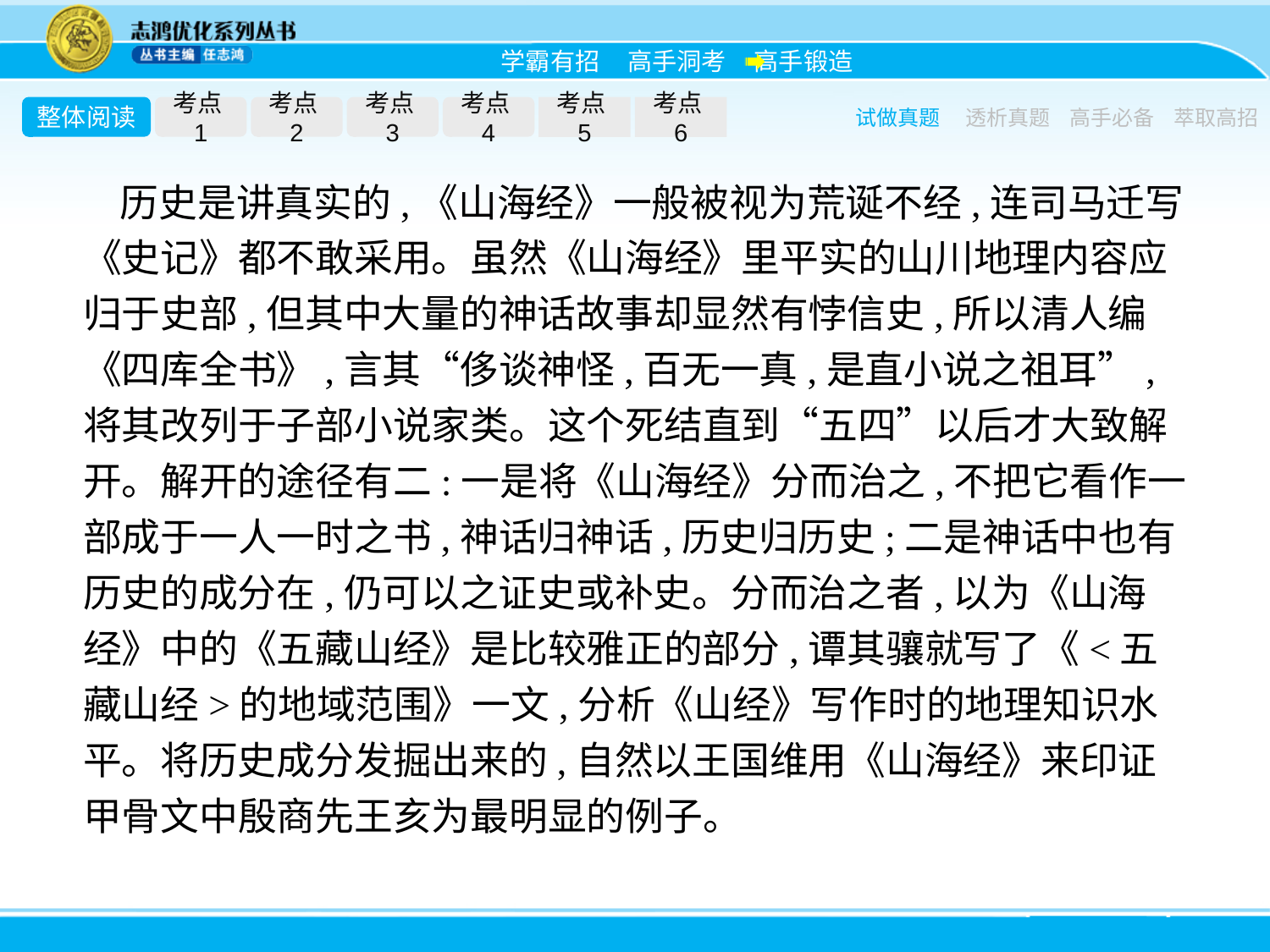

整体阅读
考点1
考点2
考点3
考点4
考点5
考点6
试做真题
透析真题
高手必备
萃取高招
历史是讲真实的,《山海经》一般被视为荒诞不经,连司马迁写《史记》都不敢采用。虽然《山海经》里平实的山川地理内容应归于史部,但其中大量的神话故事却显然有悖信史,所以清人编《四库全书》,言其“侈谈神怪,百无一真,是直小说之祖耳”,将其改列于子部小说家类。这个死结直到“五四”以后才大致解开。解开的途径有二:一是将《山海经》分而治之,不把它看作一部成于一人一时之书,神话归神话,历史归历史;二是神话中也有历史的成分在,仍可以之证史或补史。分而治之者,以为《山海经》中的《五藏山经》是比较雅正的部分,谭其骧就写了《<五藏山经>的地域范围》一文,分析《山经》写作时的地理知识水平。将历史成分发掘出来的,自然以王国维用《山海经》来印证甲骨文中殷商先王亥为最明显的例子。